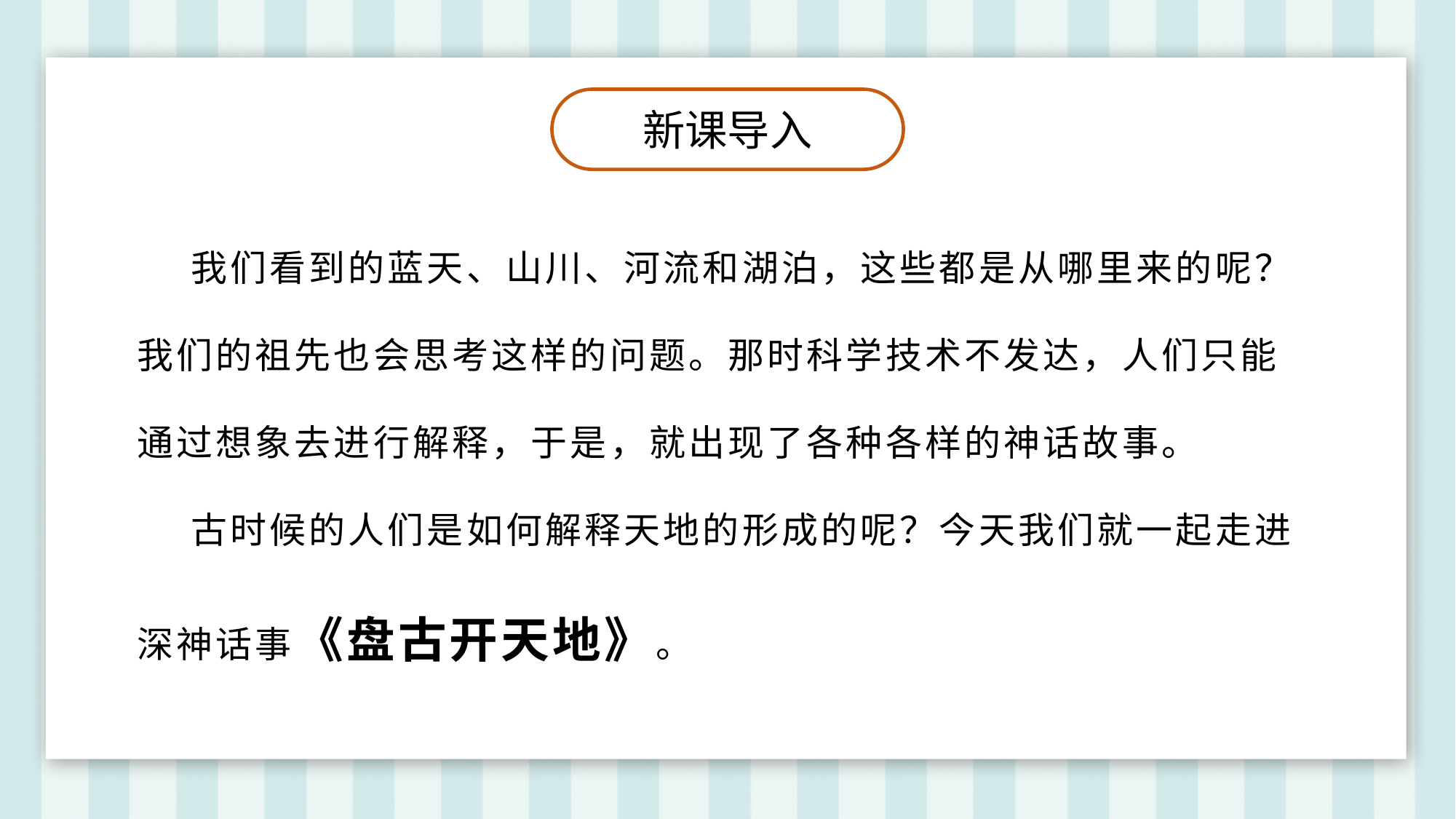

新课导入
    我们看到的蓝天、山川、河流和湖泊，这些都是从哪里来的呢？我们的祖先也会思考这样的问题。那时科学技术不发达，人们只能通过想象去进行解释，于是，就出现了各种各样的神话故事。
    古时候的人们是如何解释天地的形成的呢？今天我们就一起走进深神话事《盘古开天地》。